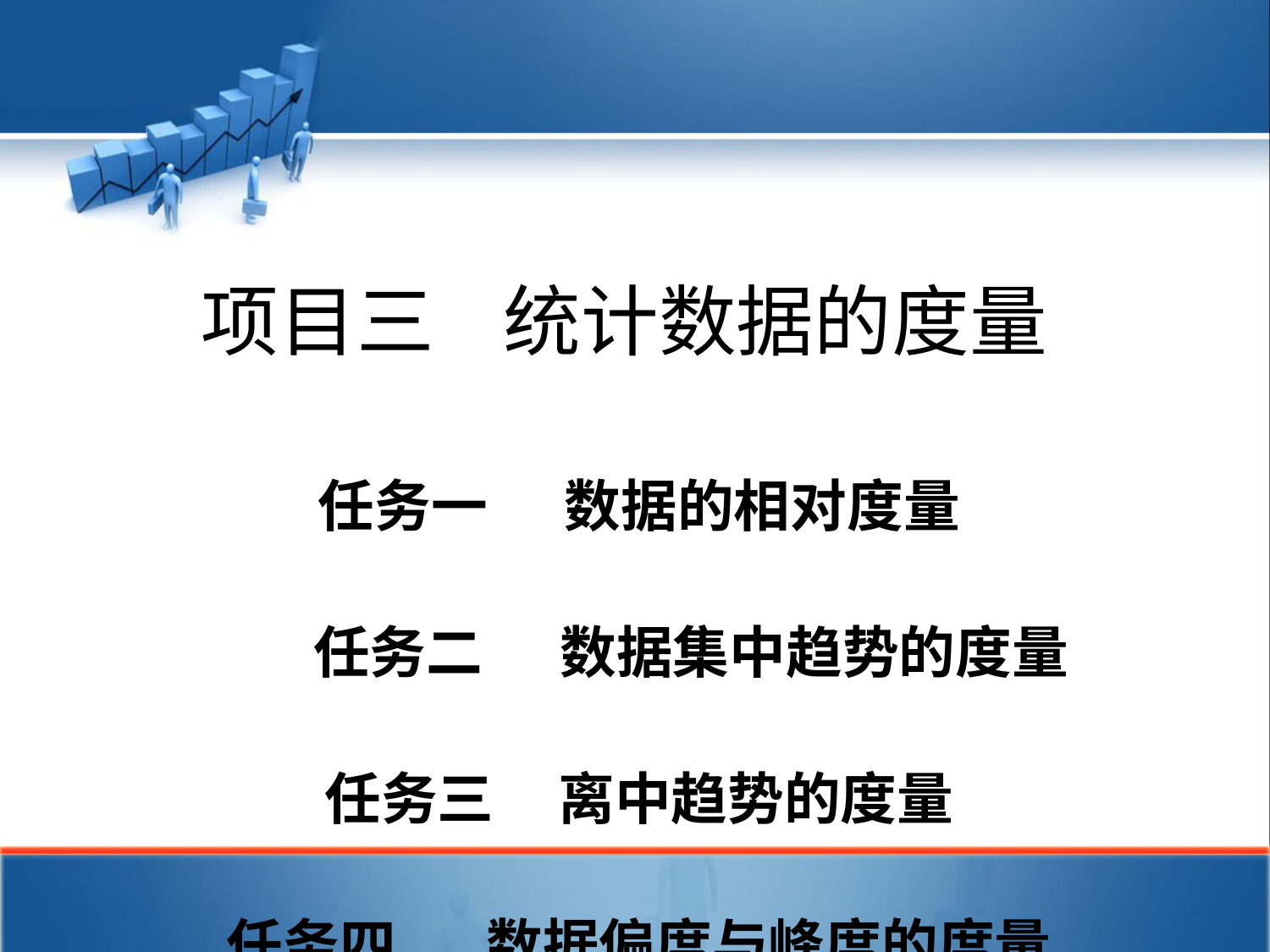

# 项目三    统计数据的度量
任务一      数据的相对度量
       任务二      数据集中趋势的度量
任务三     离中趋势的度量
任务四       数据偏度与峰度的度量